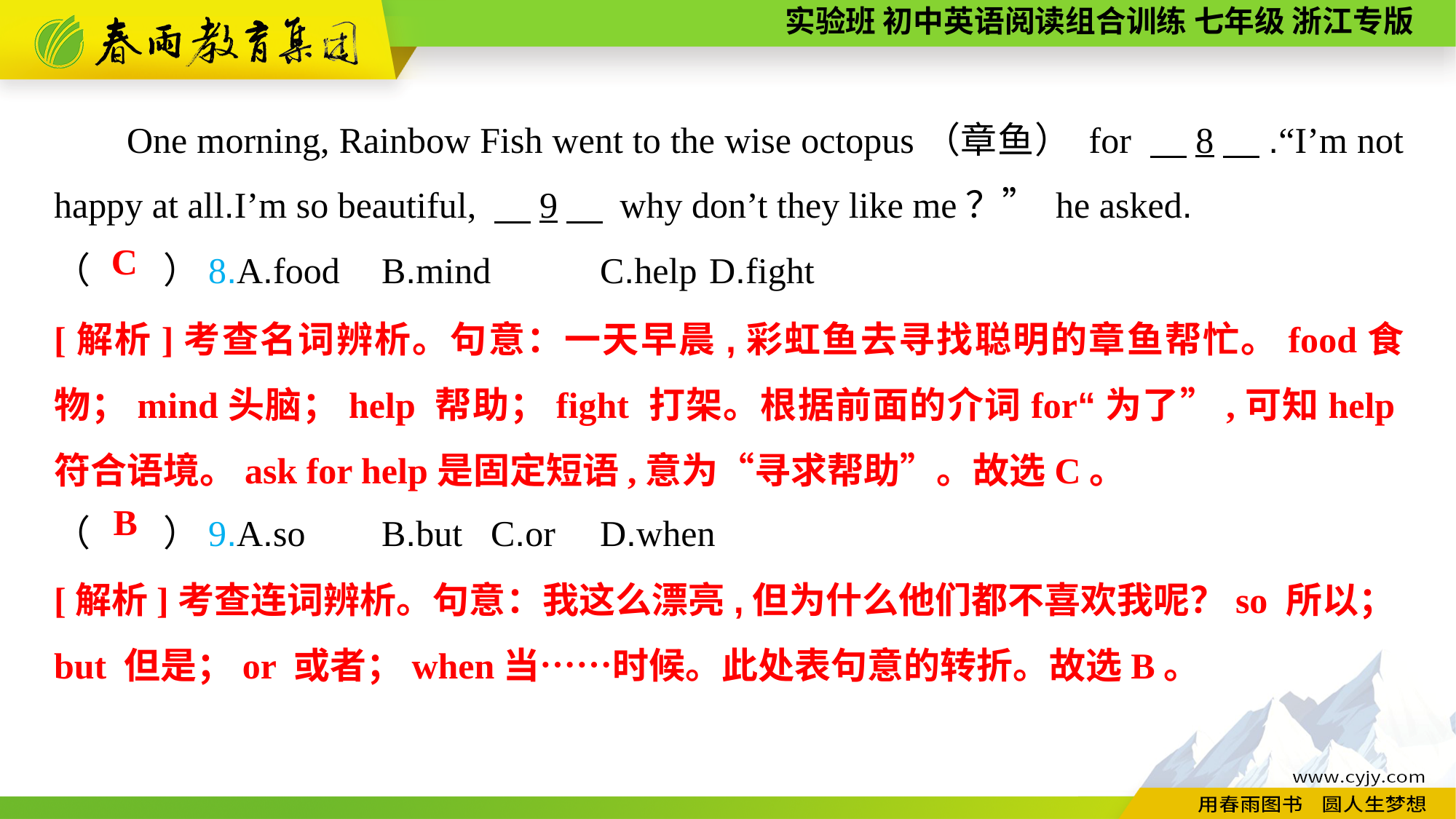

One morning, Rainbow Fish went to the wise octopus（章鱼） for 　8　.“I’m not happy at all.I’m so beautiful, 　9　 why don’t they like me？” he asked.
（　　）8.A.food	B.mind	C.help	D.fight

（　　）9.A.so	B.but	C.or	D.when
C
[解析]考查名词辨析。句意：一天早晨,彩虹鱼去寻找聪明的章鱼帮忙。food食物；mind头脑；help 帮助；fight 打架。根据前面的介词for“为了”,可知help符合语境。ask for help是固定短语,意为“寻求帮助”。故选C。
B
[解析]考查连词辨析。句意：我这么漂亮,但为什么他们都不喜欢我呢？so 所以；but 但是；or 或者；when当……时候。此处表句意的转折。故选B。